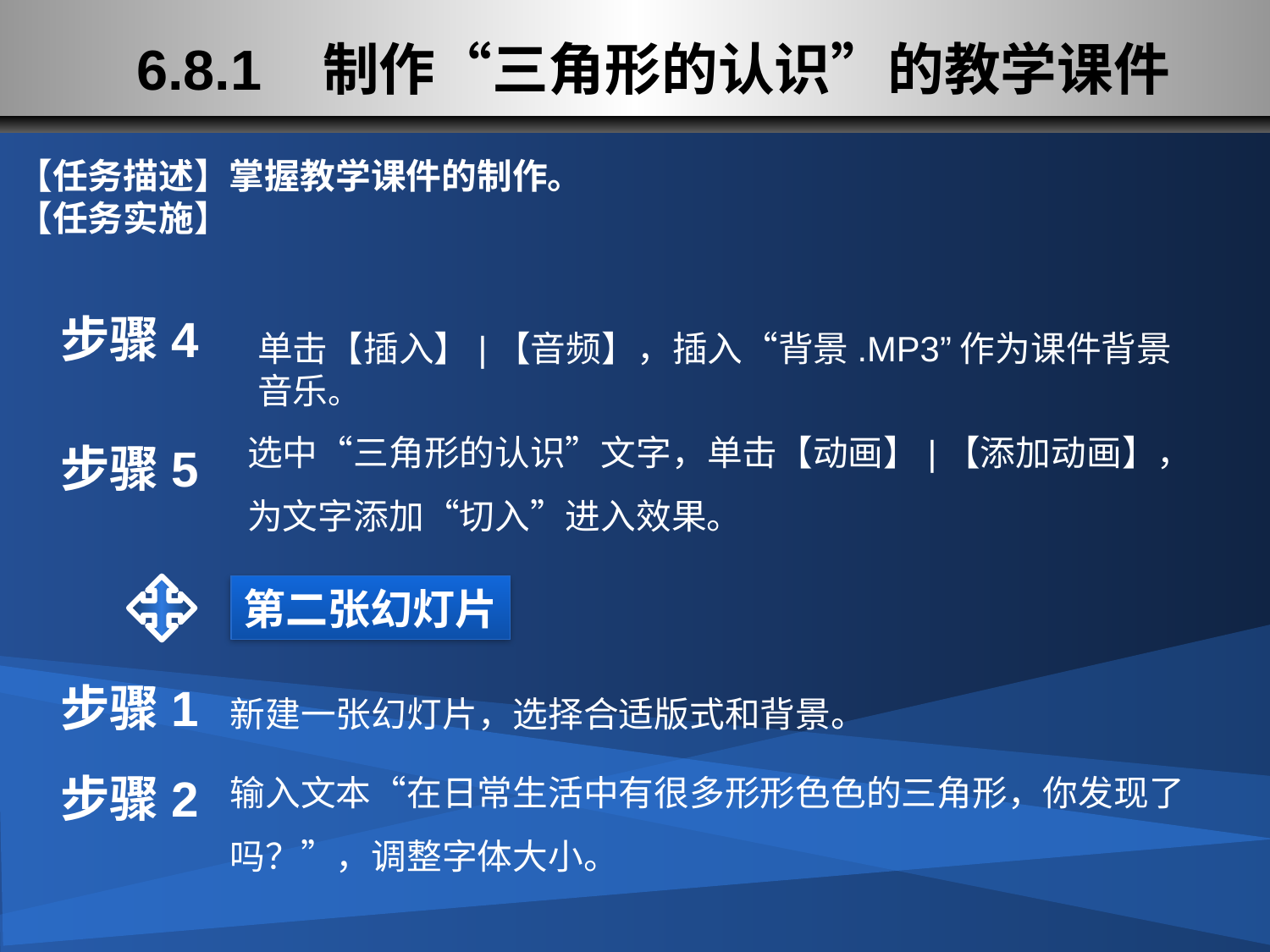

# 6.8.1   制作“三角形的认识”的教学课件
【任务描述】掌握教学课件的制作。
【任务实施】
步骤4

单击【插入】|【音频】，插入“背景.MP3”作为课件背景音乐。
选中“三角形的认识”文字，单击【动画】|【添加动画】，为文字添加“切入”进入效果。
步骤5

第二张幻灯片
步骤1

新建一张幻灯片，选择合适版式和背景。
输入文本“在日常生活中有很多形形色色的三角形，你发现了吗？”，调整字体大小。
步骤2